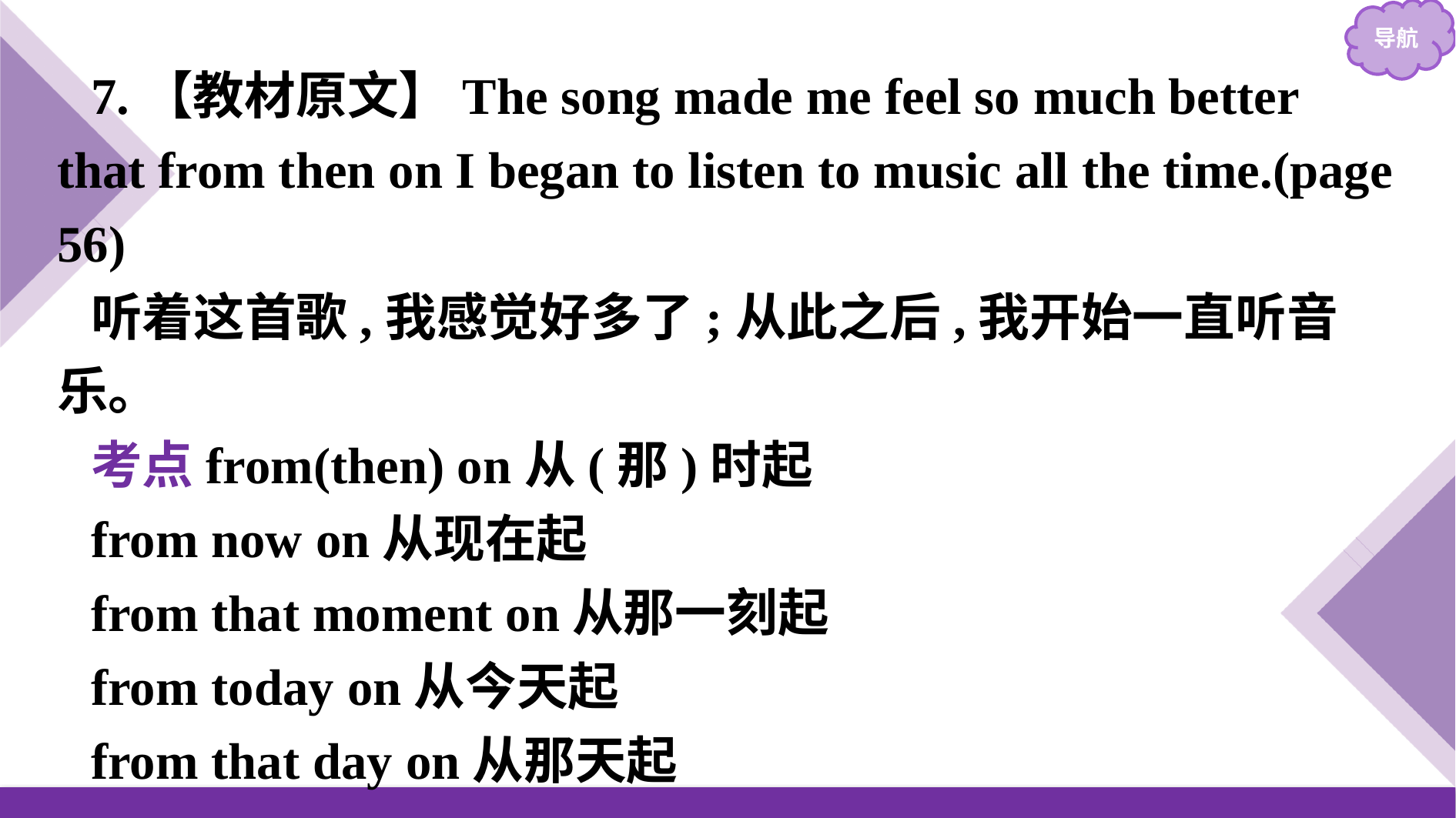

7.【教材原文】The song made me feel so much better that from then on I began to listen to music all the time.(page 56)
听着这首歌,我感觉好多了;从此之后,我开始一直听音乐。
考点from(then) on从(那)时起
from now on从现在起
from that moment on从那一刻起
from today on从今天起
from that day on从那天起